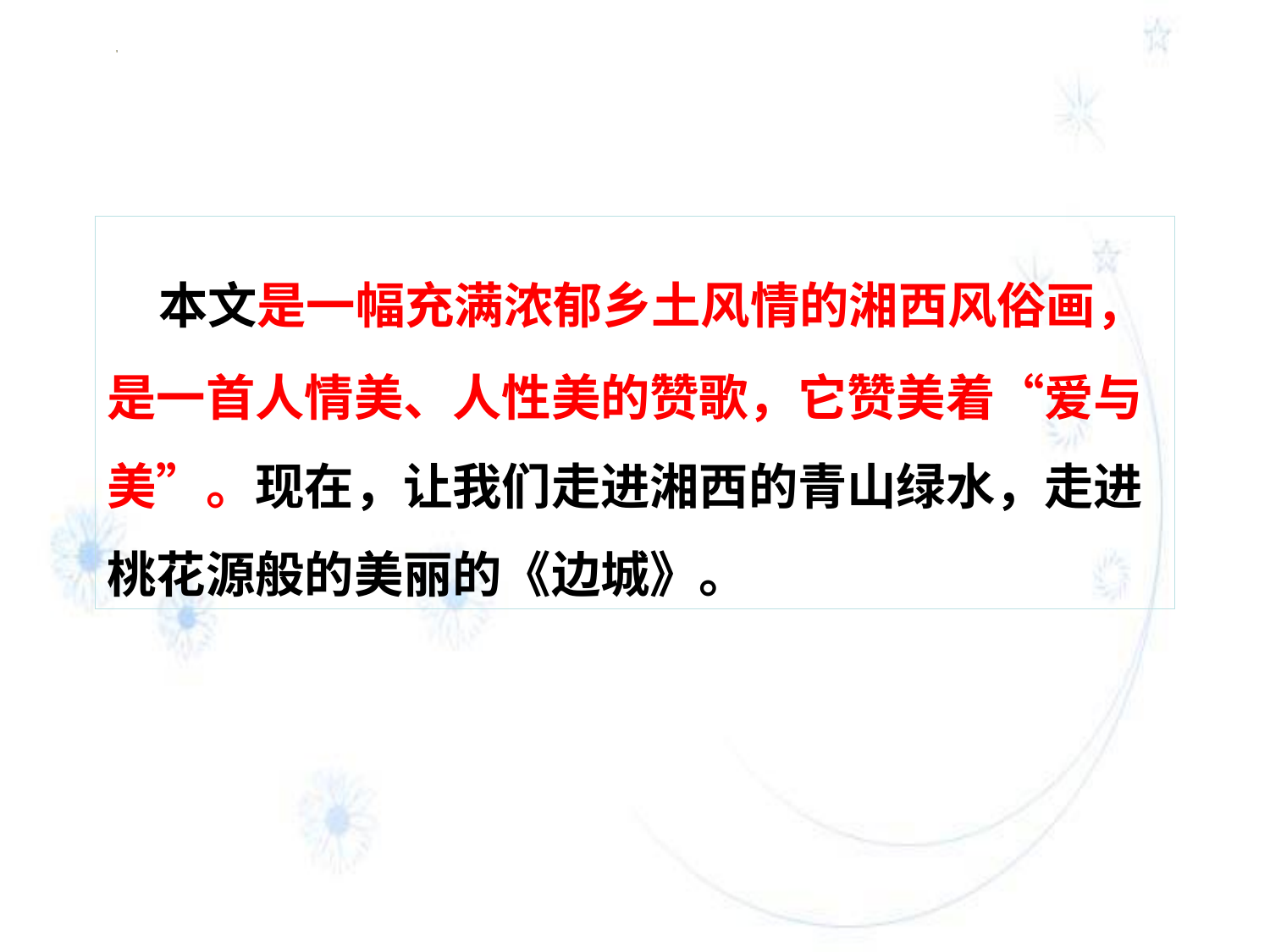

本文是一幅充满浓郁乡土风情的湘西风俗画，是一首人情美、人性美的赞歌，它赞美着“爱与美”。现在，让我们走进湘西的青山绿水，走进桃花源般的美丽的《边城》。